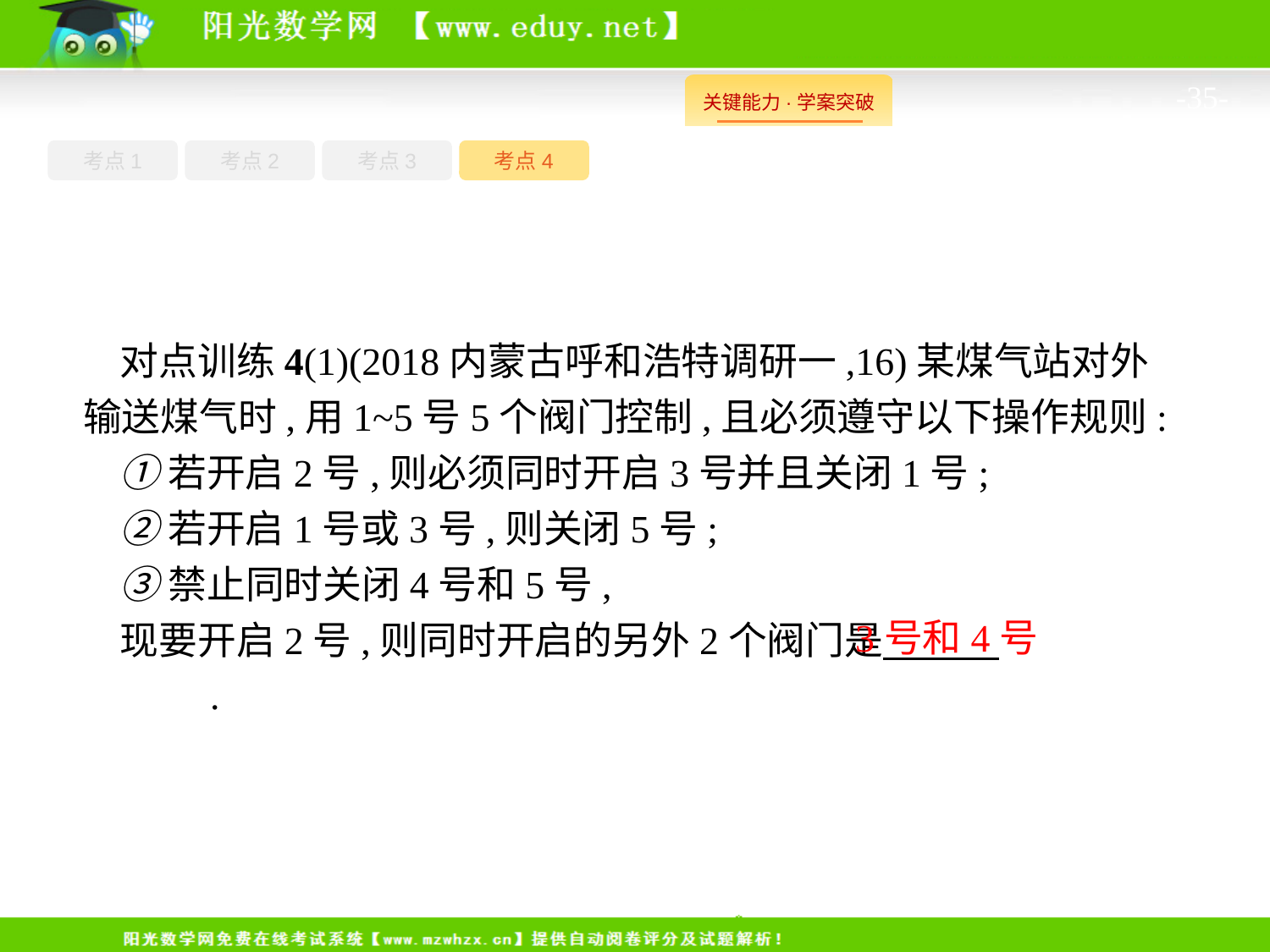

-35-
考点1
考点3
考点4
考点2
对点训练4(1)(2018内蒙古呼和浩特调研一,16)某煤气站对外输送煤气时,用1~5号5个阀门控制,且必须遵守以下操作规则:
①若开启2号,则必须同时开启3号并且关闭1号;
②若开启1号或3号,则关闭5号;
③禁止同时关闭4号和5号,
现要开启2号,则同时开启的另外2个阀门是　　　		.
3号和4号